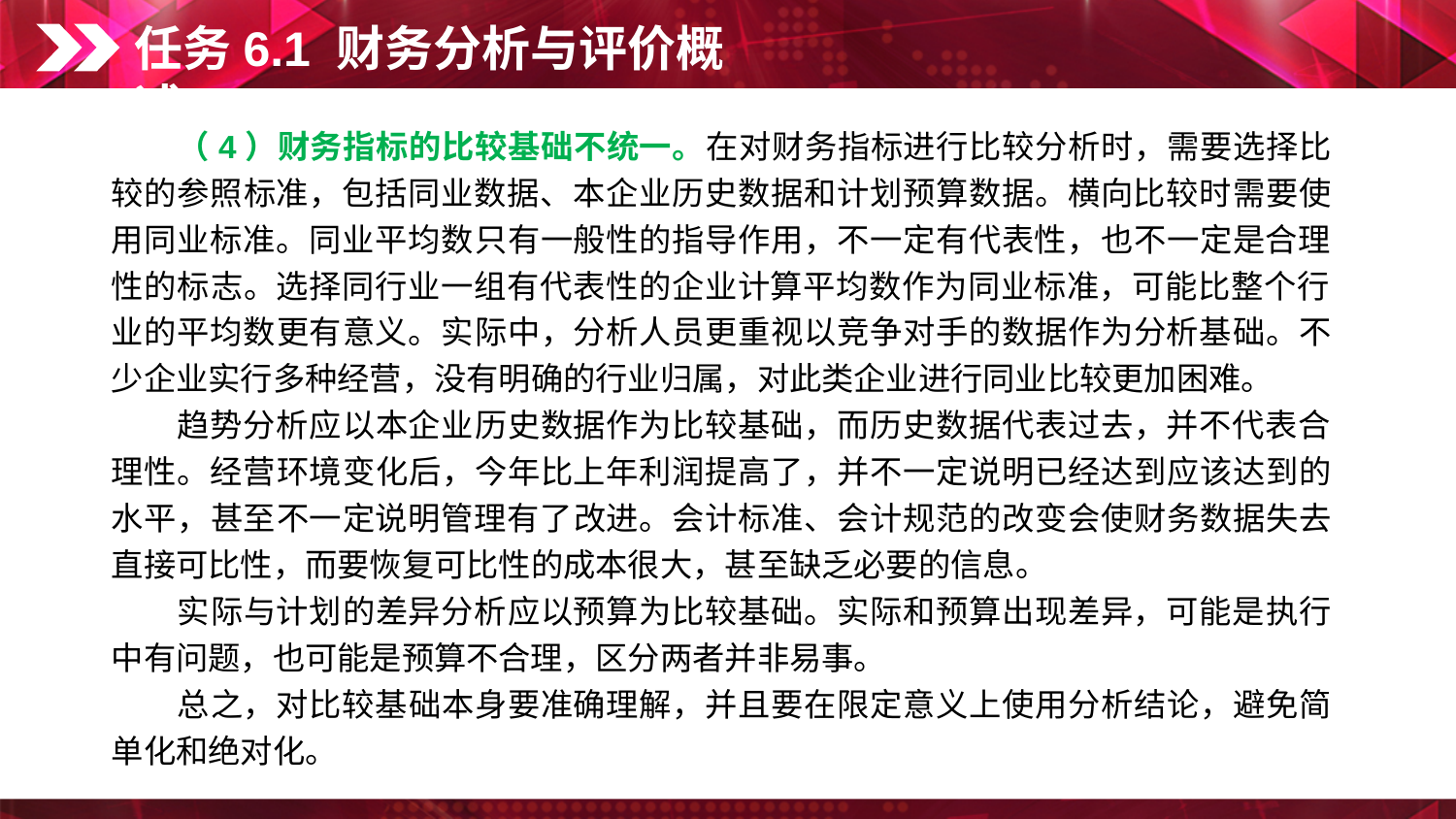

任务6.1 财务分析与评价概述

　　（4）财务指标的比较基础不统一。在对财务指标进行比较分析时，需要选择比较的参照标准，包括同业数据、本企业历史数据和计划预算数据。横向比较时需要使用同业标准。同业平均数只有一般性的指导作用，不一定有代表性，也不一定是合理性的标志。选择同行业一组有代表性的企业计算平均数作为同业标准，可能比整个行业的平均数更有意义。实际中，分析人员更重视以竞争对手的数据作为分析基础。不少企业实行多种经营，没有明确的行业归属，对此类企业进行同业比较更加困难。
　　趋势分析应以本企业历史数据作为比较基础，而历史数据代表过去，并不代表合理性。经营环境变化后，今年比上年利润提高了，并不一定说明已经达到应该达到的水平，甚至不一定说明管理有了改进。会计标准、会计规范的改变会使财务数据失去直接可比性，而要恢复可比性的成本很大，甚至缺乏必要的信息。
　　实际与计划的差异分析应以预算为比较基础。实际和预算出现差异，可能是执行中有问题，也可能是预算不合理，区分两者并非易事。
　　总之，对比较基础本身要准确理解，并且要在限定意义上使用分析结论，避免简单化和绝对化。